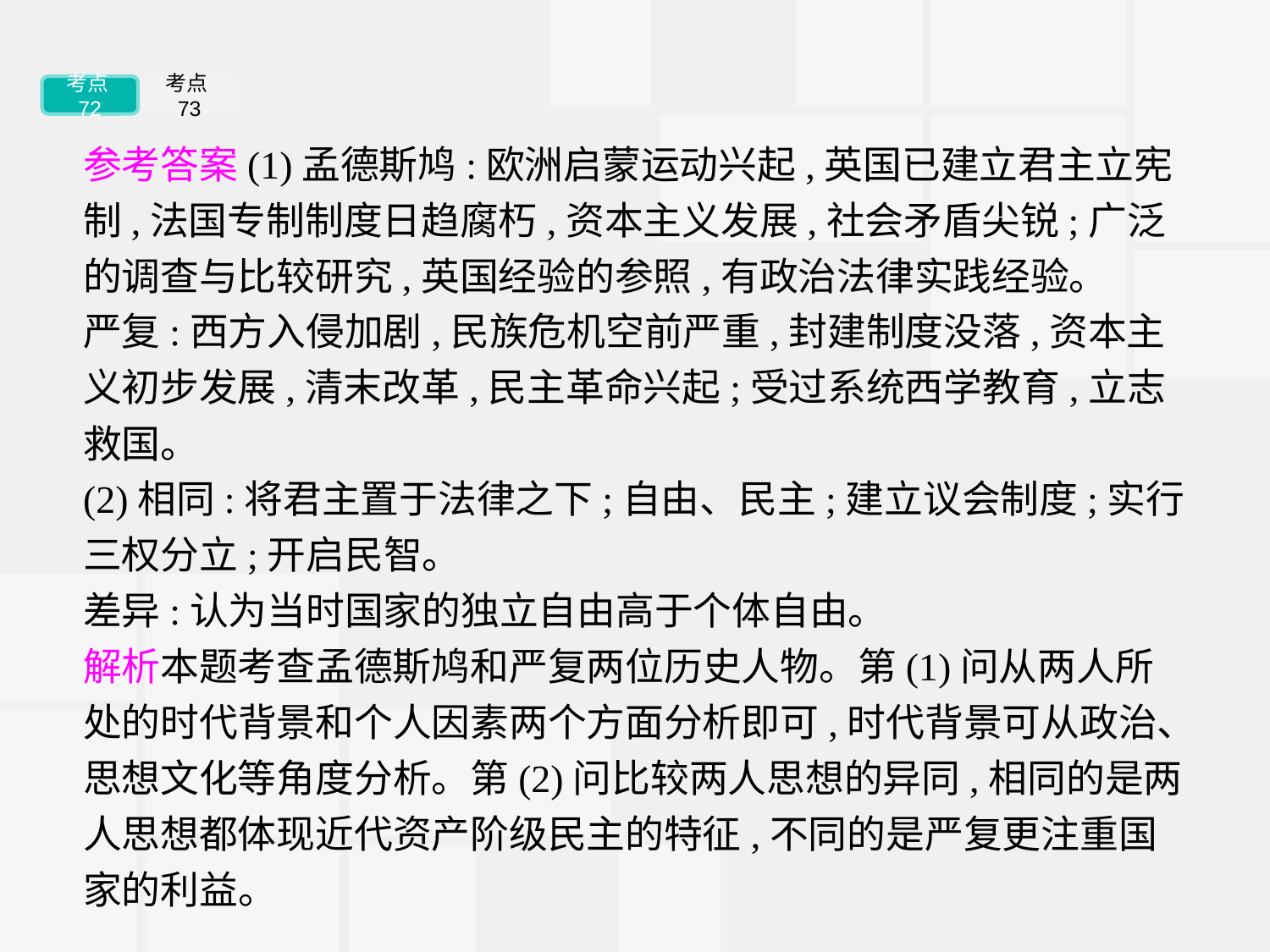

考点72
考点73
参考答案(1)孟德斯鸠:欧洲启蒙运动兴起,英国已建立君主立宪制,法国专制制度日趋腐朽,资本主义发展,社会矛盾尖锐;广泛的调查与比较研究,英国经验的参照,有政治法律实践经验。
严复:西方入侵加剧,民族危机空前严重,封建制度没落,资本主义初步发展,清末改革,民主革命兴起;受过系统西学教育,立志救国。
(2)相同:将君主置于法律之下;自由、民主;建立议会制度;实行三权分立;开启民智。
差异:认为当时国家的独立自由高于个体自由。
解析本题考查孟德斯鸠和严复两位历史人物。第(1)问从两人所处的时代背景和个人因素两个方面分析即可,时代背景可从政治、思想文化等角度分析。第(2)问比较两人思想的异同,相同的是两人思想都体现近代资产阶级民主的特征,不同的是严复更注重国家的利益。